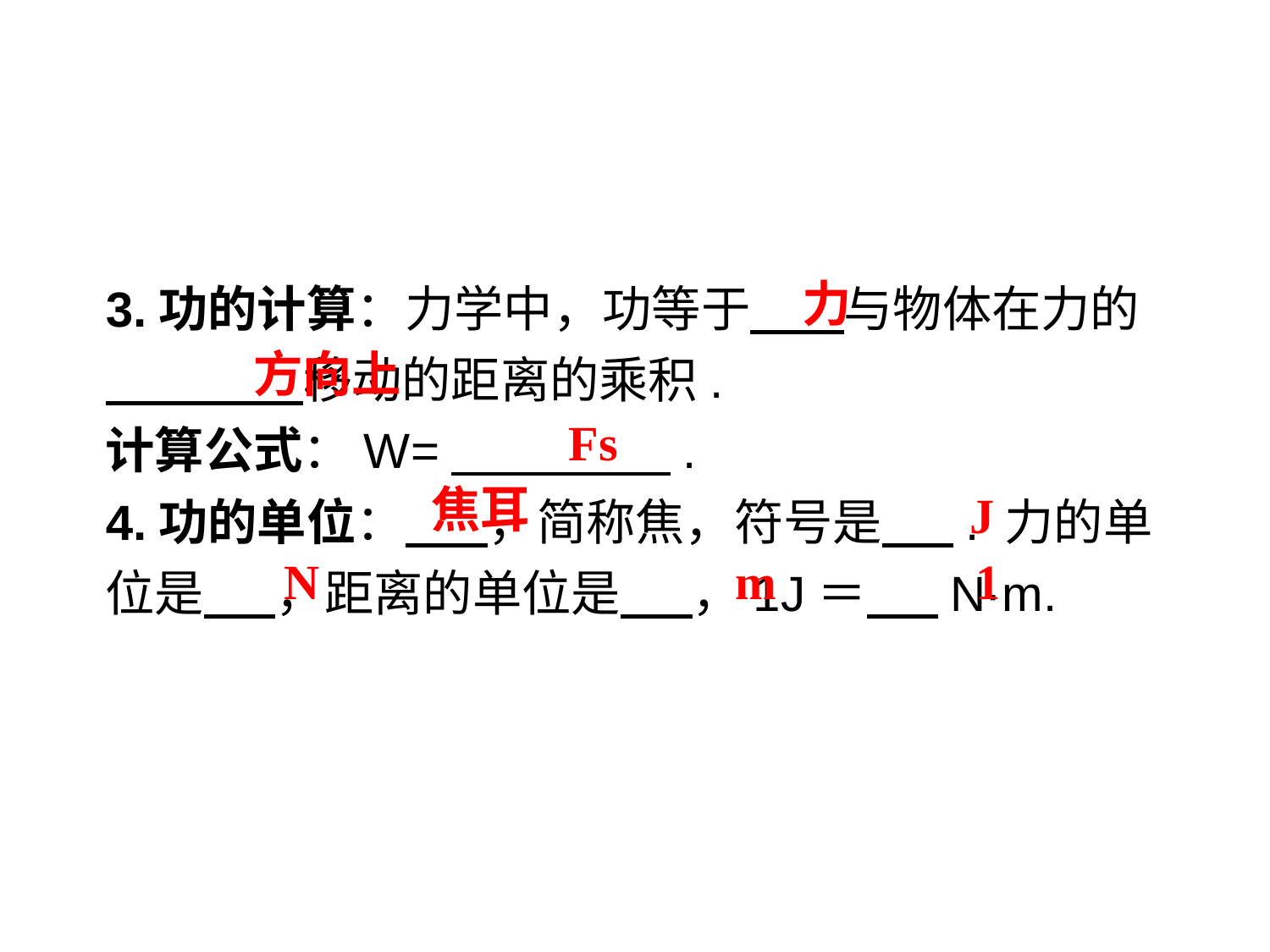

3.功的计算：力学中，功等于　    与物体在力的　         　移动的距离的乘积.
计算公式：W=　           　.
4.功的单位：　   ，简称焦，符号是　  . 力的单位是　  ，距离的单位是　  ，1J＝　  N·m.
 力
 方向上
  Fs
  焦耳
 J
 N
  m
  1